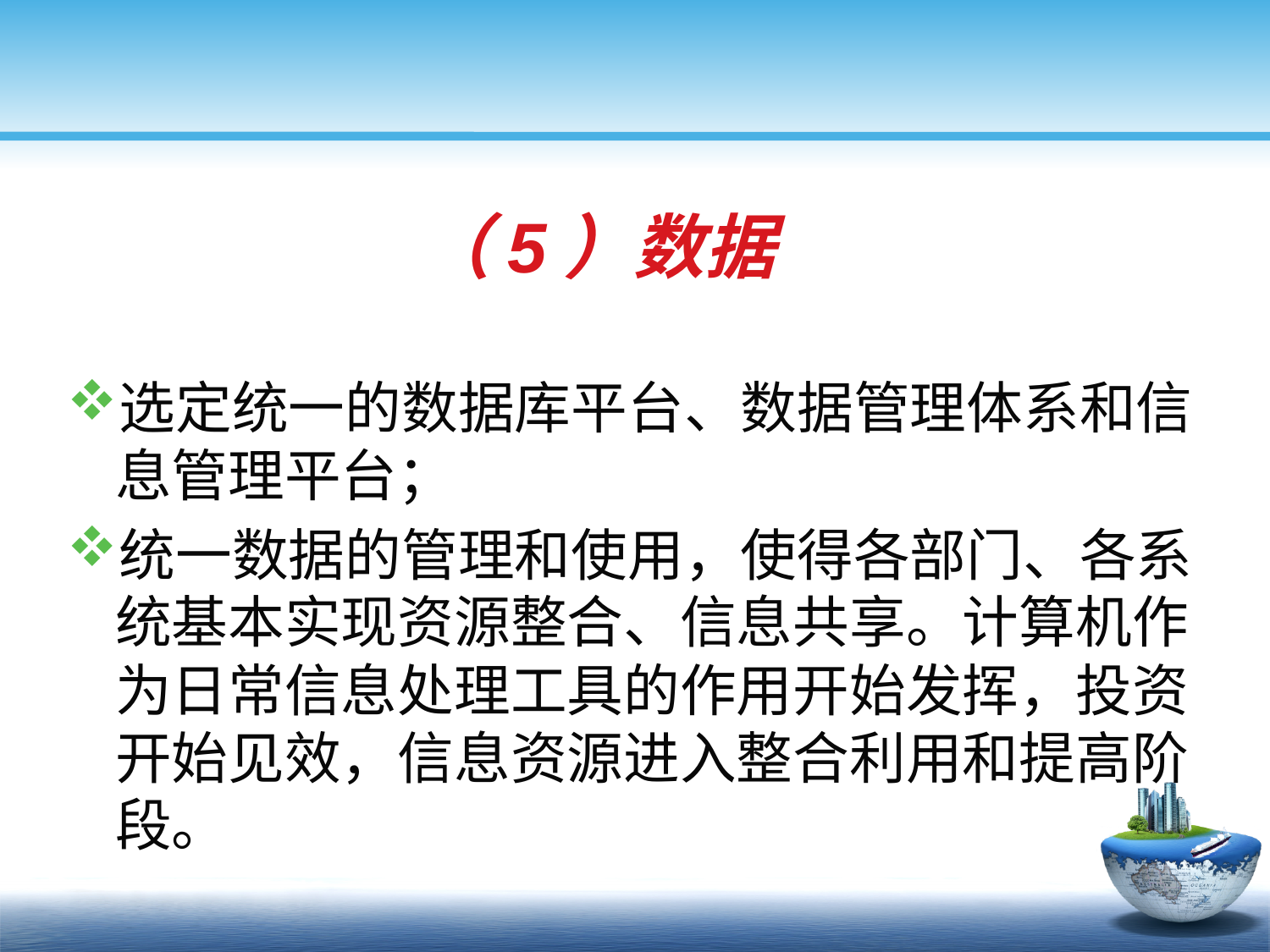

# （5）数据
选定统一的数据库平台、数据管理体系和信息管理平台；
统一数据的管理和使用，使得各部门、各系统基本实现资源整合、信息共享。计算机作为日常信息处理工具的作用开始发挥，投资开始见效，信息资源进入整合利用和提高阶段。